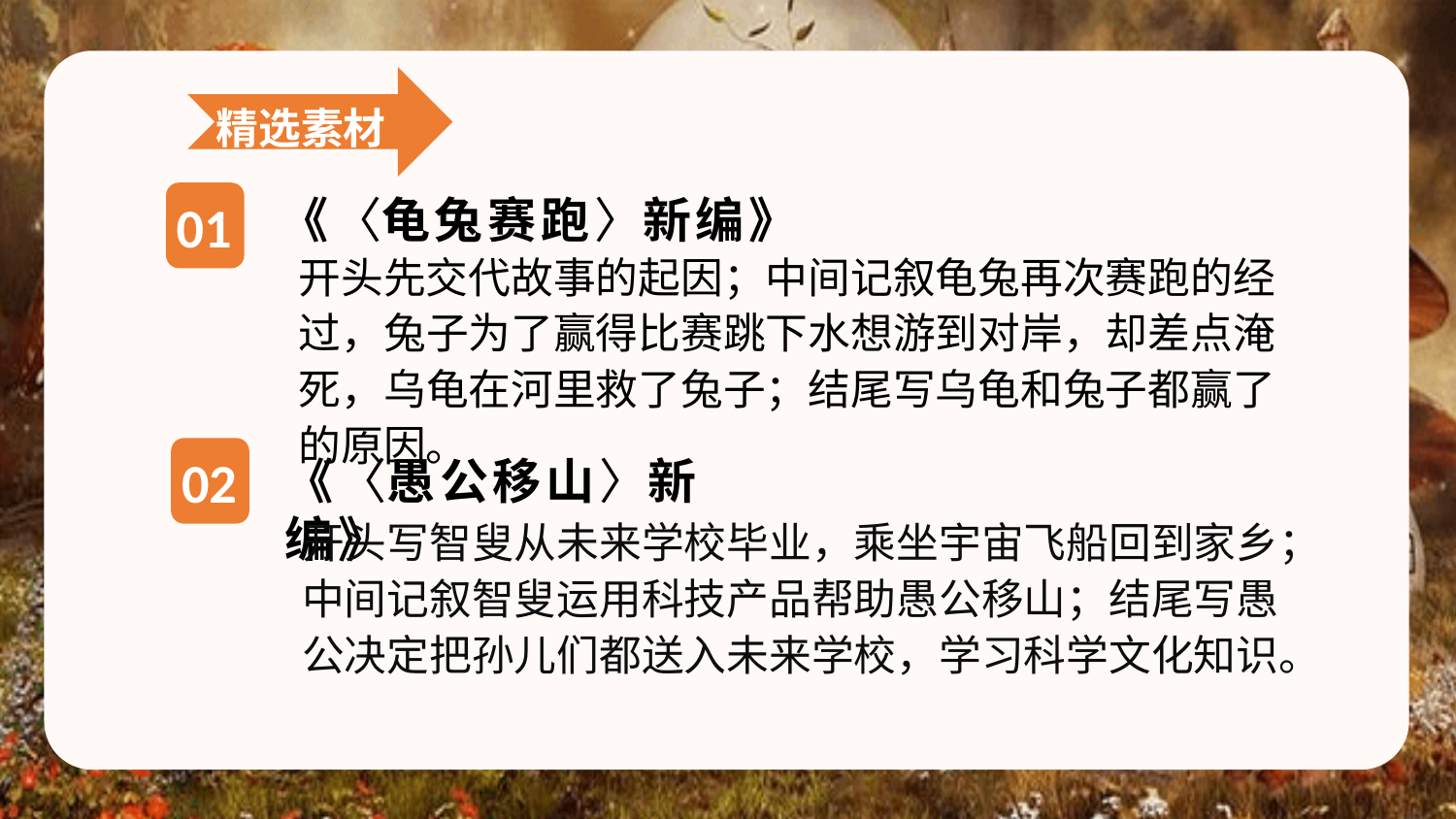

精选素材

《〈龟兔赛跑〉新编》
01
开头先交代故事的起因；中间记叙龟兔再次赛跑的经过，兔子为了赢得比赛跳下水想游到对岸，却差点淹死，乌龟在河里救了兔子；结尾写乌龟和兔子都赢了的原因。

02
《〈愚公移山〉新编》
开头写智叟从未来学校毕业，乘坐宇宙飞船回到家乡；中间记叙智叟运用科技产品帮助愚公移山；结尾写愚公决定把孙儿们都送入未来学校，学习科学文化知识。